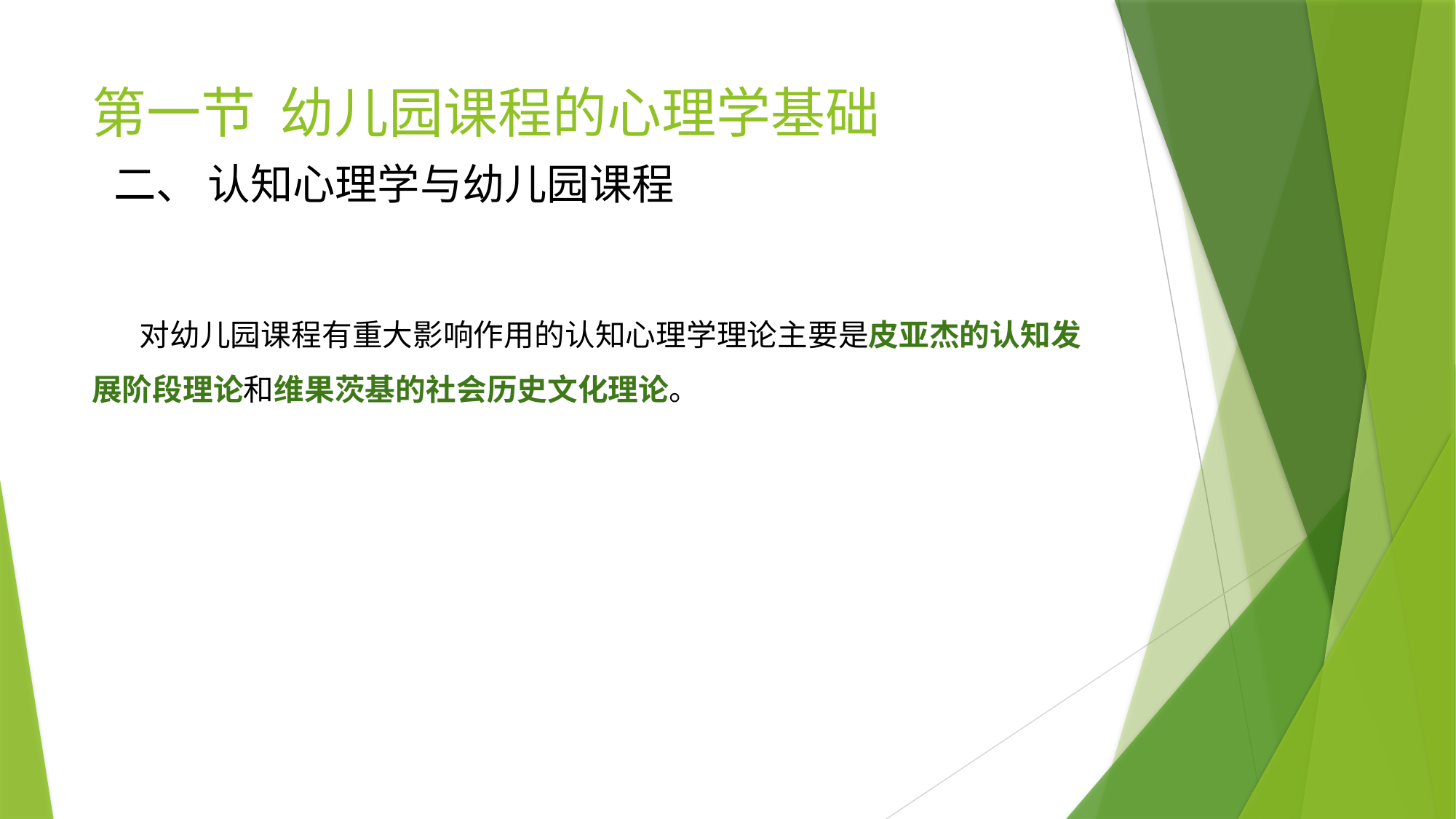

# 第一节  幼儿园课程的心理学基础
二、 认知心理学与幼儿园课程
      对幼儿园课程有重大影响作用的认知心理学理论主要是皮亚杰的认知发展阶段理论和维果茨基的社会历史文化理论。